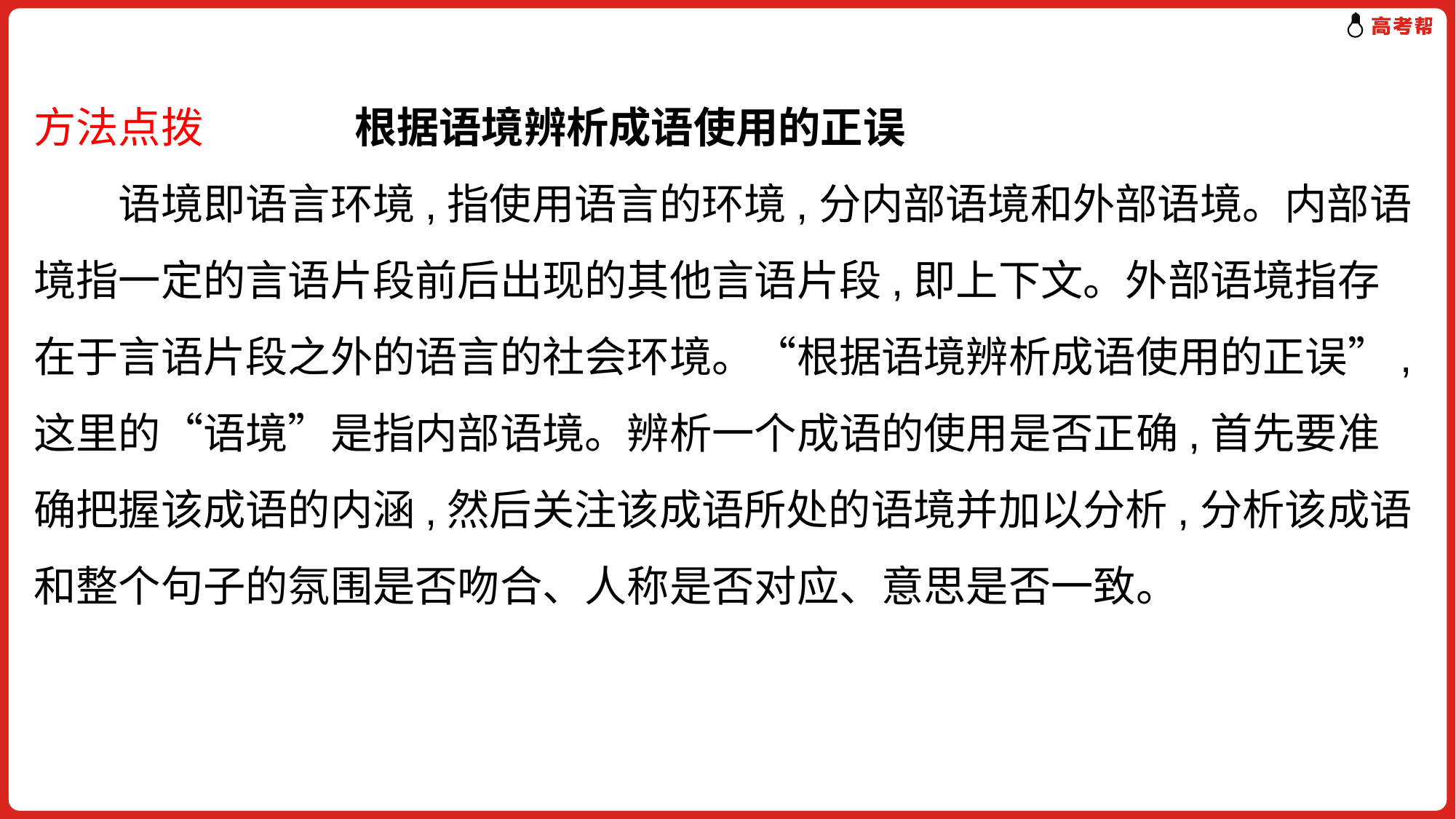

方法点拨                根据语境辨析成语使用的正误
　　语境即语言环境,指使用语言的环境,分内部语境和外部语境。内部语境指一定的言语片段前后出现的其他言语片段,即上下文。外部语境指存在于言语片段之外的语言的社会环境。“根据语境辨析成语使用的正误”,这里的“语境”是指内部语境。辨析一个成语的使用是否正确,首先要准确把握该成语的内涵,然后关注该成语所处的语境并加以分析,分析该成语和整个句子的氛围是否吻合、人称是否对应、意思是否一致。